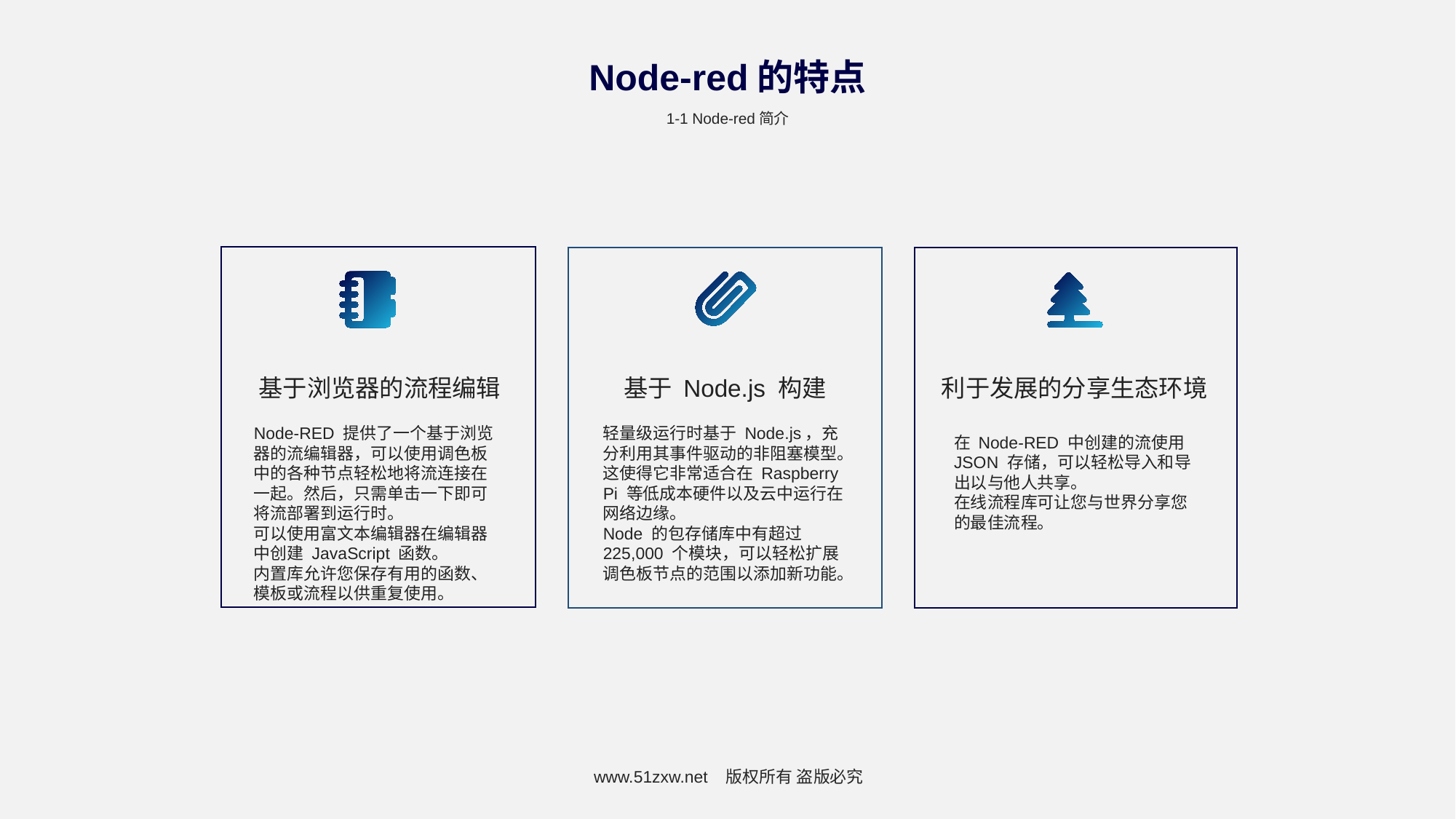

Node-red的特点
1-1 Node-red简介

基于 Node.js 构建
基于浏览器的流程编辑

利于发展的分享生态环境
Node-RED 提供了一个基于浏览器的流编辑器，可以使用调色板中的各种节点轻松地将流连接在一起。然后，只需单击一下即可将流部署到运行时。
可以使用富文本编辑器在编辑器中创建 JavaScript 函数。
内置库允许您保存有用的函数、模板或流程以供重复使用。
轻量级运行时基于 Node.js，充分利用其事件驱动的非阻塞模型。这使得它非常适合在 Raspberry Pi 等低成本硬件以及云中运行在网络边缘。
Node 的包存储库中有超过 225,000 个模块，可以轻松扩展调色板节点的范围以添加新功能。
在 Node-RED 中创建的流使用 JSON 存储，可以轻松导入和导出以与他人共享。
在线流程库可让您与世界分享您的最佳流程。
www.51zxw.net   版权所有 盗版必究